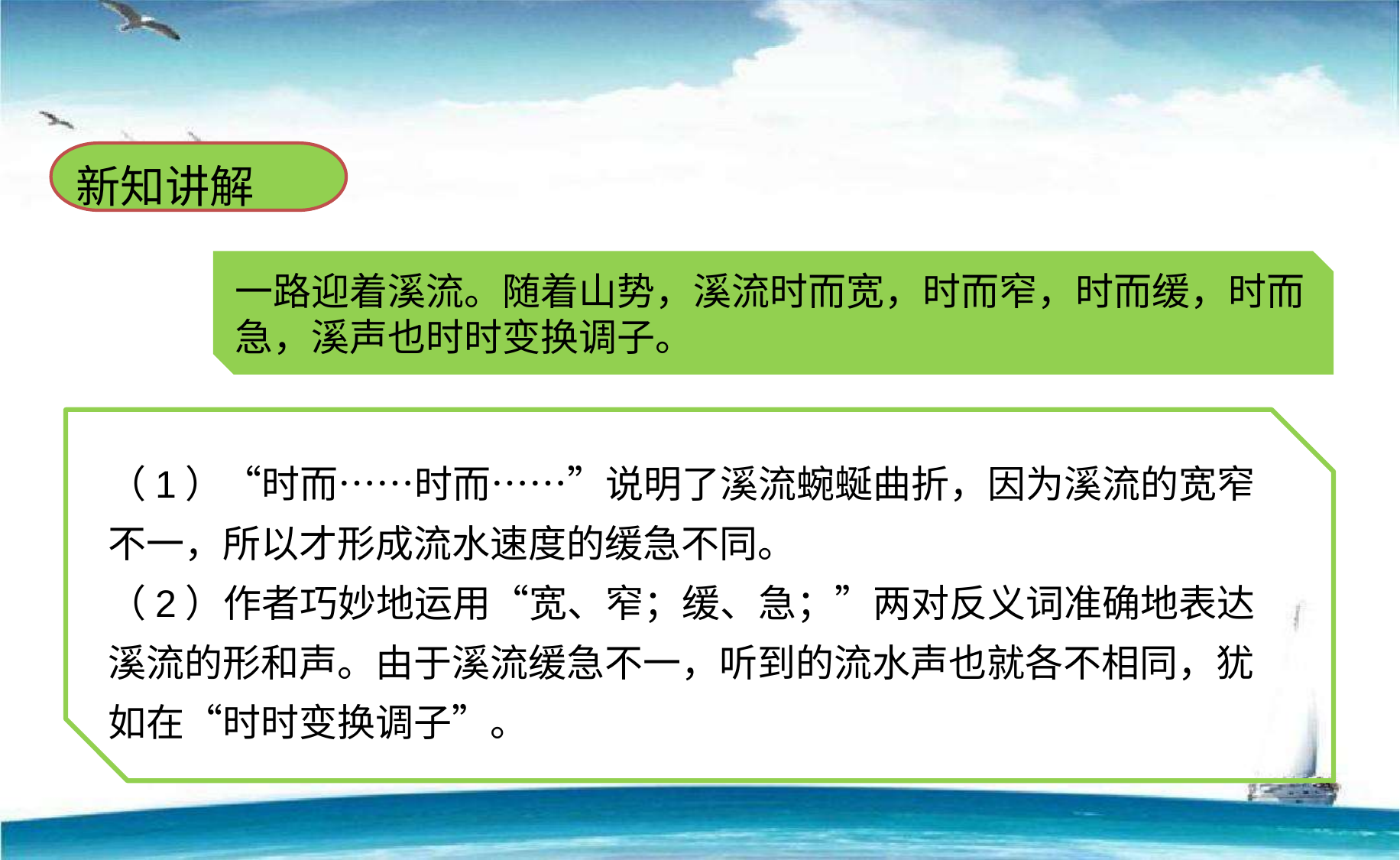

新知讲解

一路迎着溪流。随着山势，溪流时而宽，时而窄，时而缓，时而急，溪声也时时变换调子。
（1）“时而……时而……”说明了溪流蜿蜒曲折，因为溪流的宽窄不一，所以才形成流水速度的缓急不同。
（2）作者巧妙地运用“宽、窄；缓、急；”两对反义词准确地表达溪流的形和声。由于溪流缓急不一，听到的流水声也就各不相同，犹如在“时时变换调子”。